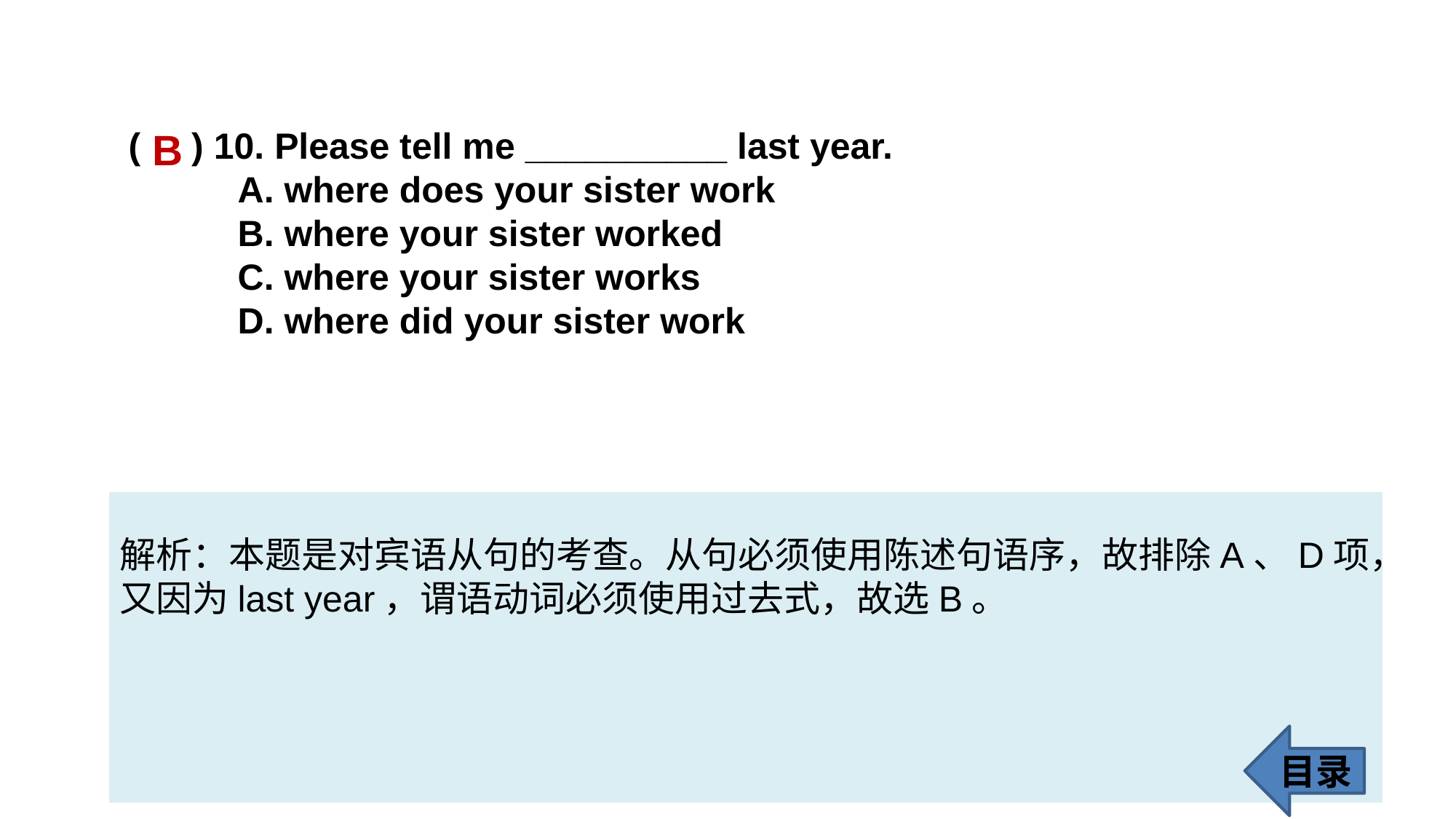

(     ) 10. Please tell me __________ last year.
	A. where does your sister work
	B. where your sister worked
	C. where your sister works
	D. where did your sister work
B

解析：本题是对宾语从句的考查。从句必须使用陈述句语序，故排除A、D项，又因为last year，谓语动词必须使用过去式，故选B。
目录
69